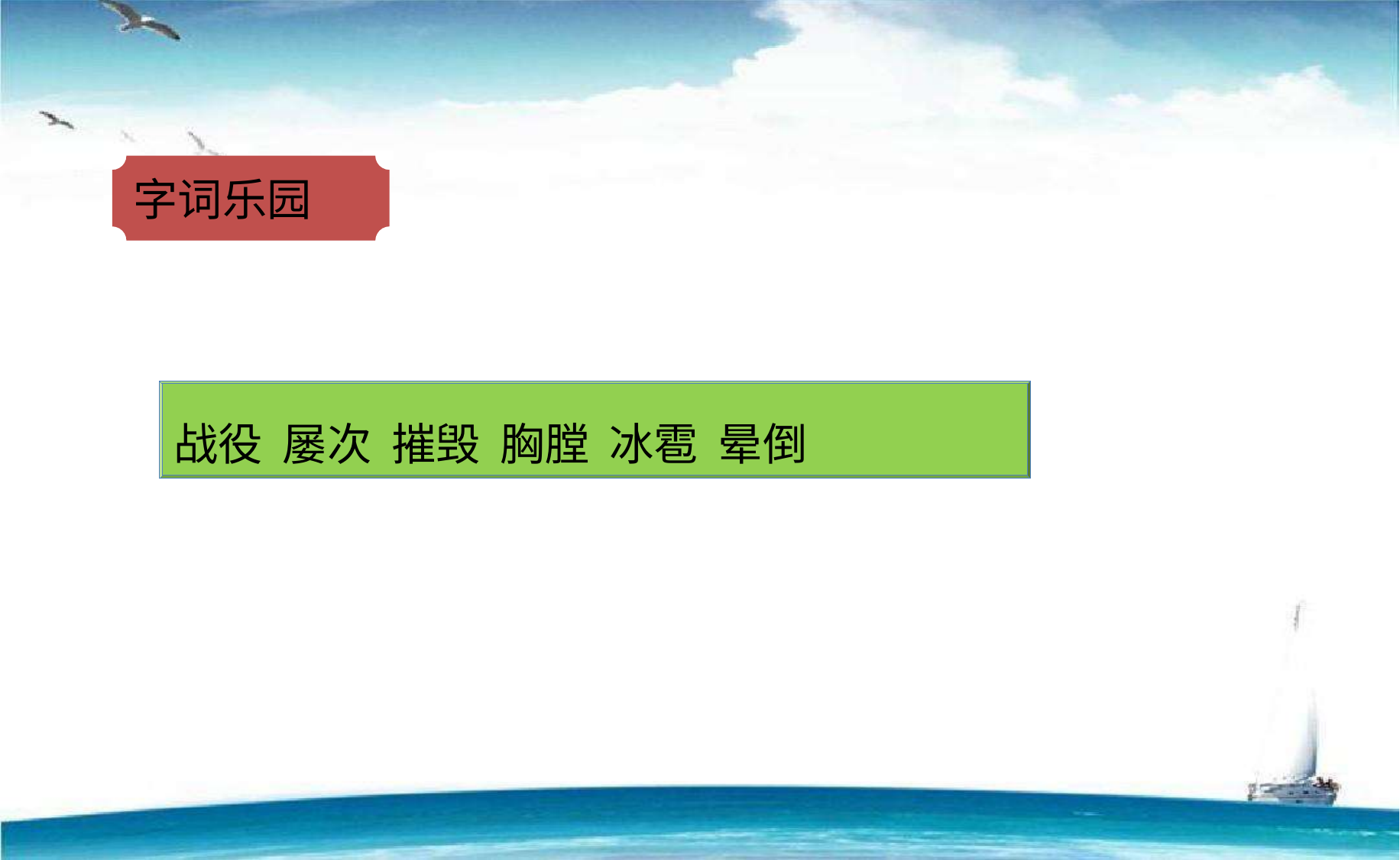

字词乐园

战役  屡次  摧毁  胸膛  冰雹  晕倒